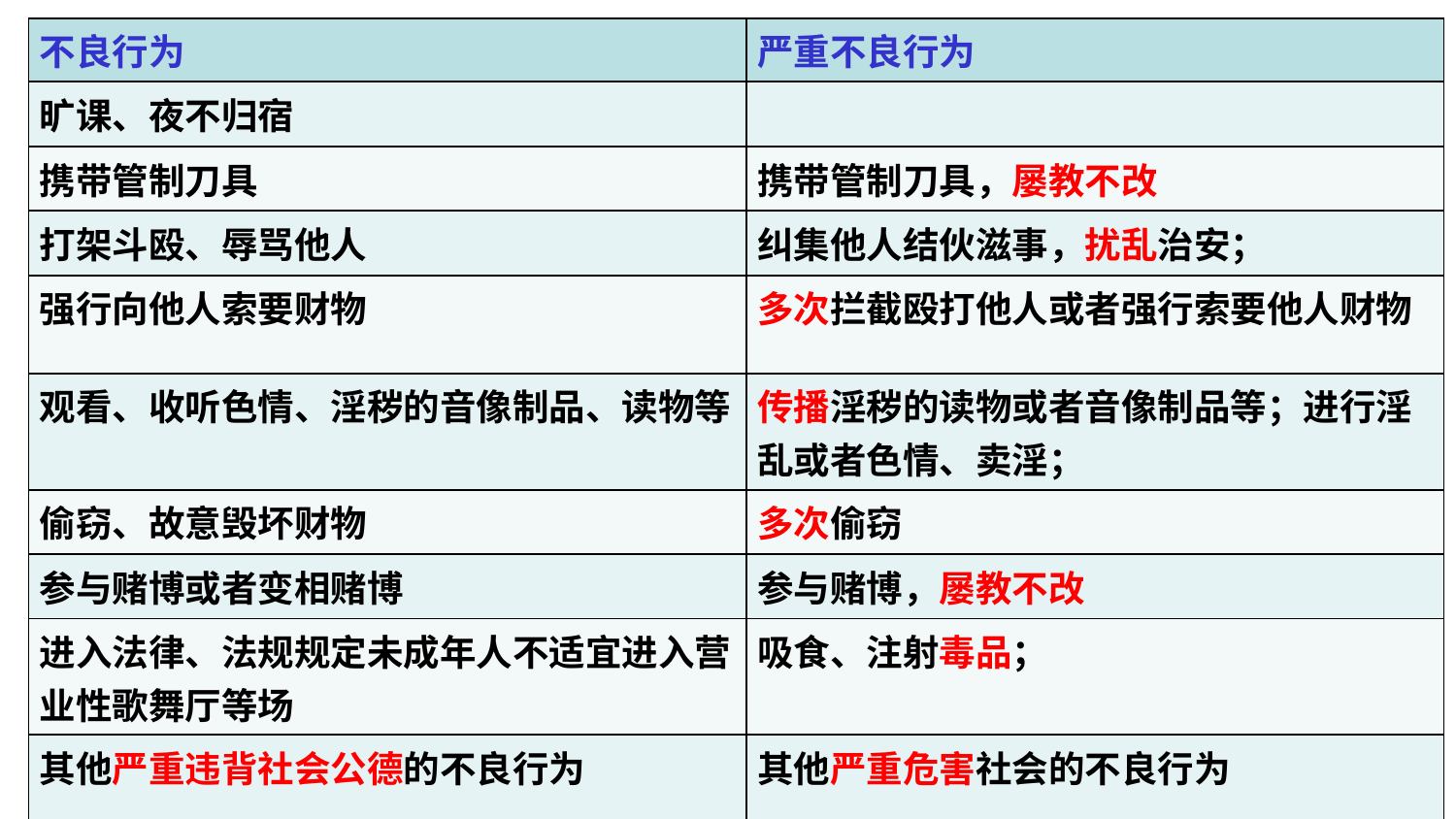

| 不良行为 | 严重不良行为 |
| --- | --- |
| 旷课、夜不归宿 |  |
| 携带管制刀具 | 携带管制刀具，屡教不改 |
| 打架斗殴、辱骂他人 | 纠集他人结伙滋事，扰乱治安； |
| 强行向他人索要财物 | 多次拦截殴打他人或者强行索要他人财物 |
| 观看、收听色情、淫秽的音像制品、读物等 | 传播淫秽的读物或者音像制品等；进行淫乱或者色情、卖淫； |
| 偷窃、故意毁坏财物 | 多次偷窃 |
| 参与赌博或者变相赌博 | 参与赌博，屡教不改 |
| 进入法律、法规规定未成年人不适宜进入营业性歌舞厅等场 | 吸食、注射毒品； |
| 其他严重违背社会公德的不良行为 | 其他严重危害社会的不良行为 |